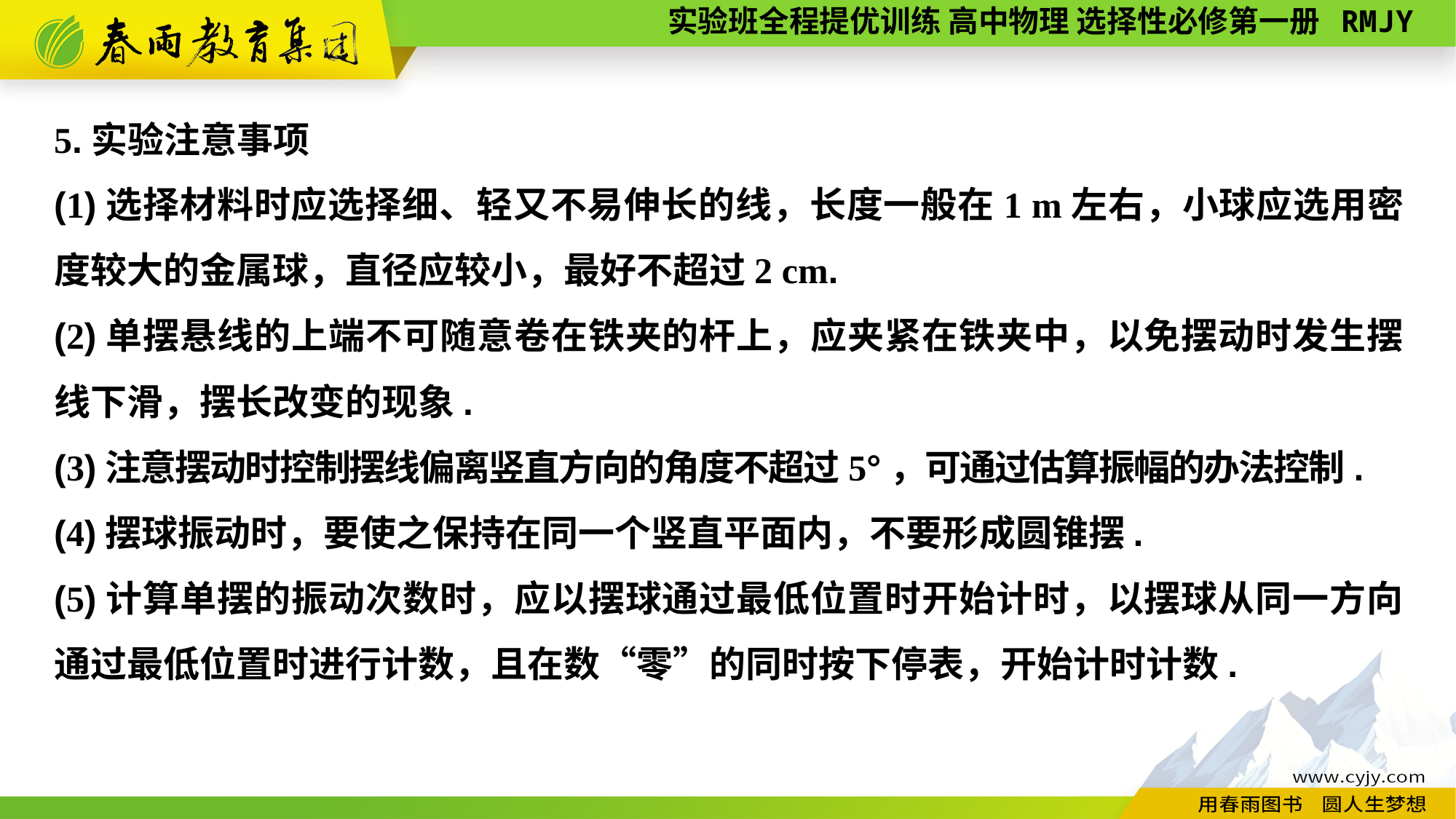

5.实验注意事项
(1)选择材料时应选择细、轻又不易伸长的线，长度一般在1 m左右，小球应选用密度较大的金属球，直径应较小，最好不超过2 cm.
(2)单摆悬线的上端不可随意卷在铁夹的杆上，应夹紧在铁夹中，以免摆动时发生摆线下滑，摆长改变的现象.
(3)注意摆动时控制摆线偏离竖直方向的角度不超过5°，可通过估算振幅的办法控制.
(4)摆球振动时，要使之保持在同一个竖直平面内，不要形成圆锥摆.
(5)计算单摆的振动次数时，应以摆球通过最低位置时开始计时，以摆球从同一方向通过最低位置时进行计数，且在数“零”的同时按下停表，开始计时计数.